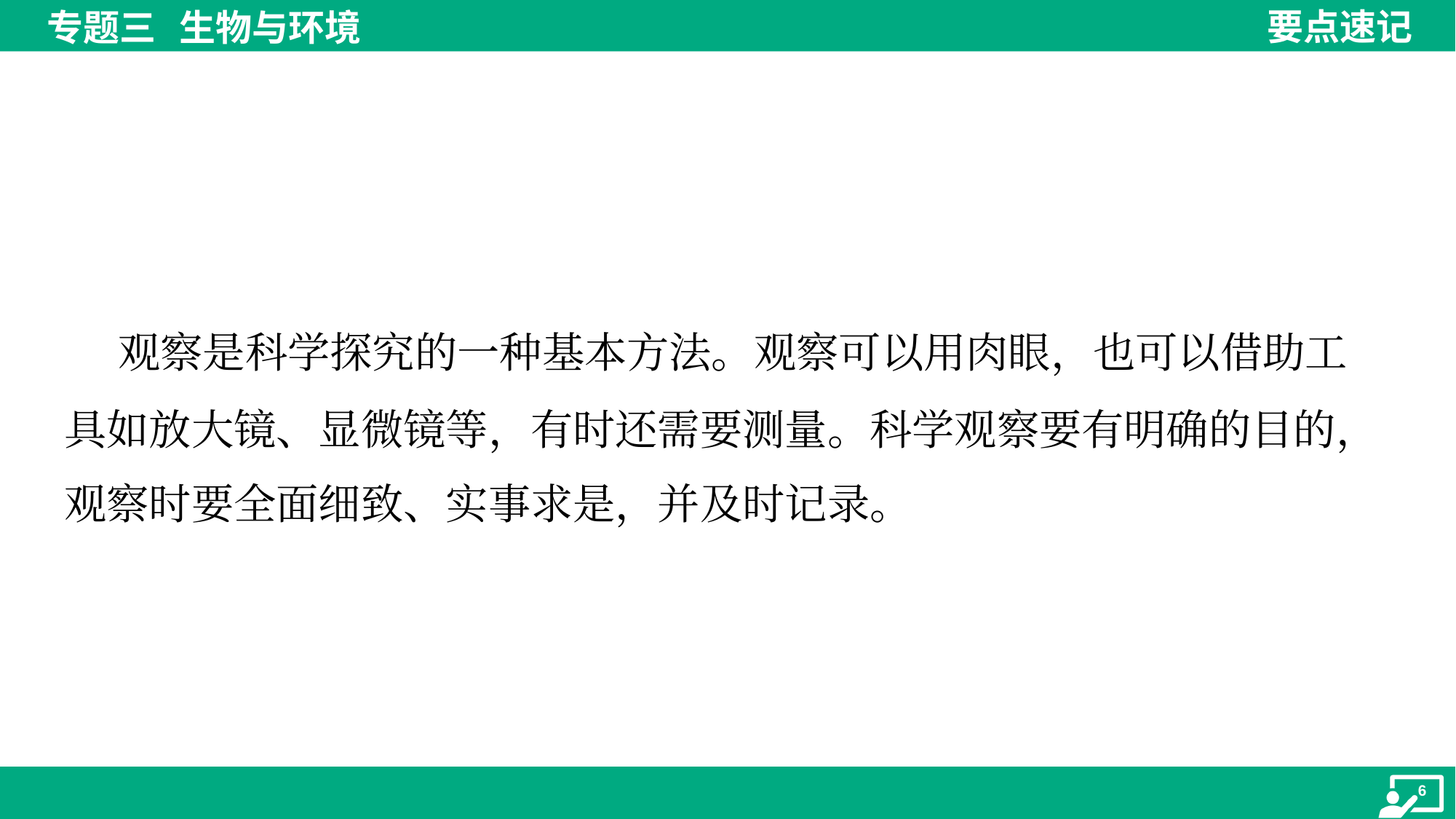

观察是科学探究的一种基本方法。观察可以用肉眼，也可以借助工
具如放大镜、显微镜等，有时还需要测量。科学观察要有明确的目的，
观察时要全面细致、实事求是，并及时记录。